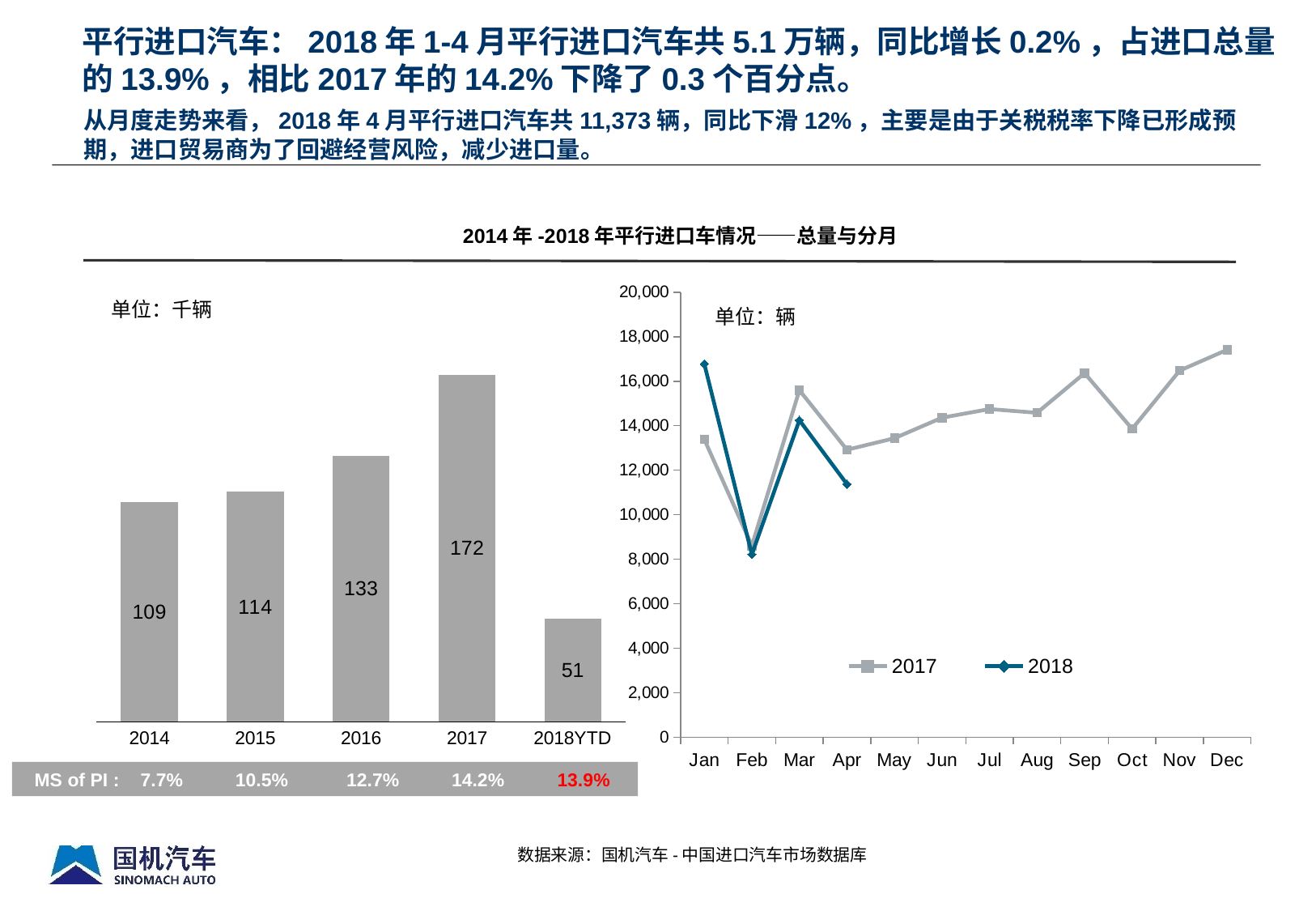

平行进口汽车：2018年1-4月平行进口汽车共5.1万辆，同比增长0.2%，占进口总量的13.9%，相比2017年的14.2%下降了0.3个百分点。
# 从月度走势来看，2018年4月平行进口汽车共11,373辆，同比下滑12%，主要是由于关税税率下降已形成预期，进口贸易商为了回避经营风险，减少进口量。
2014年-2018年平行进口车情况——总量与分月

### Chart

| Category | 2017 | 2018 |
|---|---|---|
| Jan | 13383.0 | 16777.0 |
| Feb | 8606.0 | 8212.0 |
| Mar | 15594.0 | 14247.0 |
| Apr | 12918.0 | 11373.0 |
| May | 13440.0 | None |
| Jun | 14360.0 | None |
| Jul | 14749.0 | None |
| Aug | 14581.0 | None |
| Sep | 16363.0 | None |
| Oct | 13856.0 | None |
| Nov | 16478.0 | None |
| Dec | 17413.0 | None |
单位：千辆
单位：辆

### Chart

| Category | PI | 列1 |
|---|---|---|
| 2014 | 109.0 | None |
| 2015 | 114.0 | None |
| 2016 | 132.0 | None |
| 2017 | 172.0 | None |
| 2018YTD | 51.0 | None |
  MS of PI :    7.7%          10.5%           12.7%          14.2%          13.9%
数据来源：国机汽车-中国进口汽车市场数据库